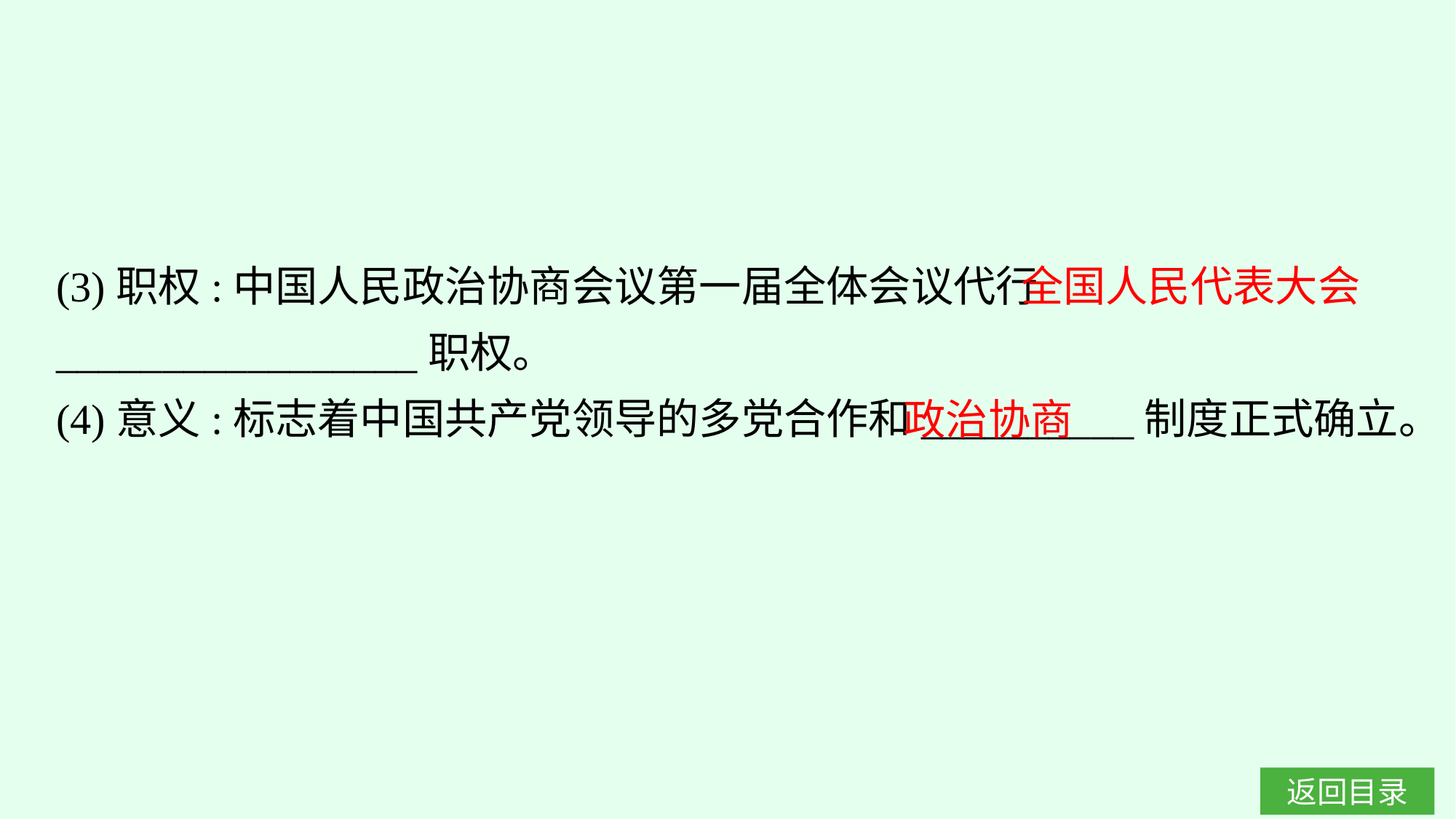

(3)职权:中国人民政治协商会议第一届全体会议代行_________________职权。
(4)意义:标志着中国共产党领导的多党合作和__________制度正式确立。
全国人民代表大会
政治协商